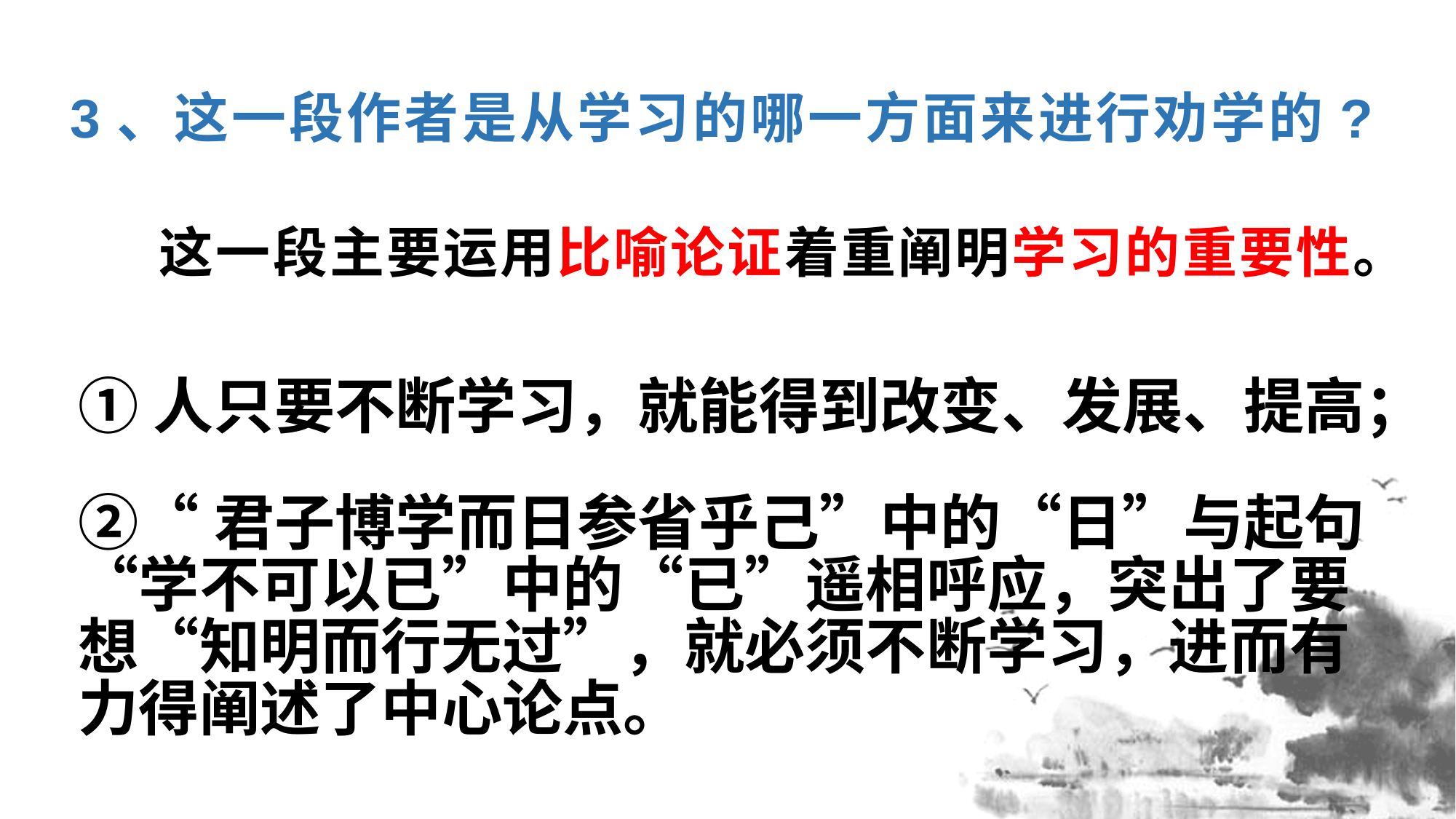

# 3、这一段作者是从学习的哪一方面来进行劝学的?
这一段主要运用比喻论证着重阐明学习的重要性。
①人只要不断学习，就能得到改变、发展、提高；
②“君子博学而日参省乎己”中的“日”与起句“学不可以已”中的“已”遥相呼应，突出了要想“知明而行无过”，就必须不断学习，进而有力得阐述了中心论点。